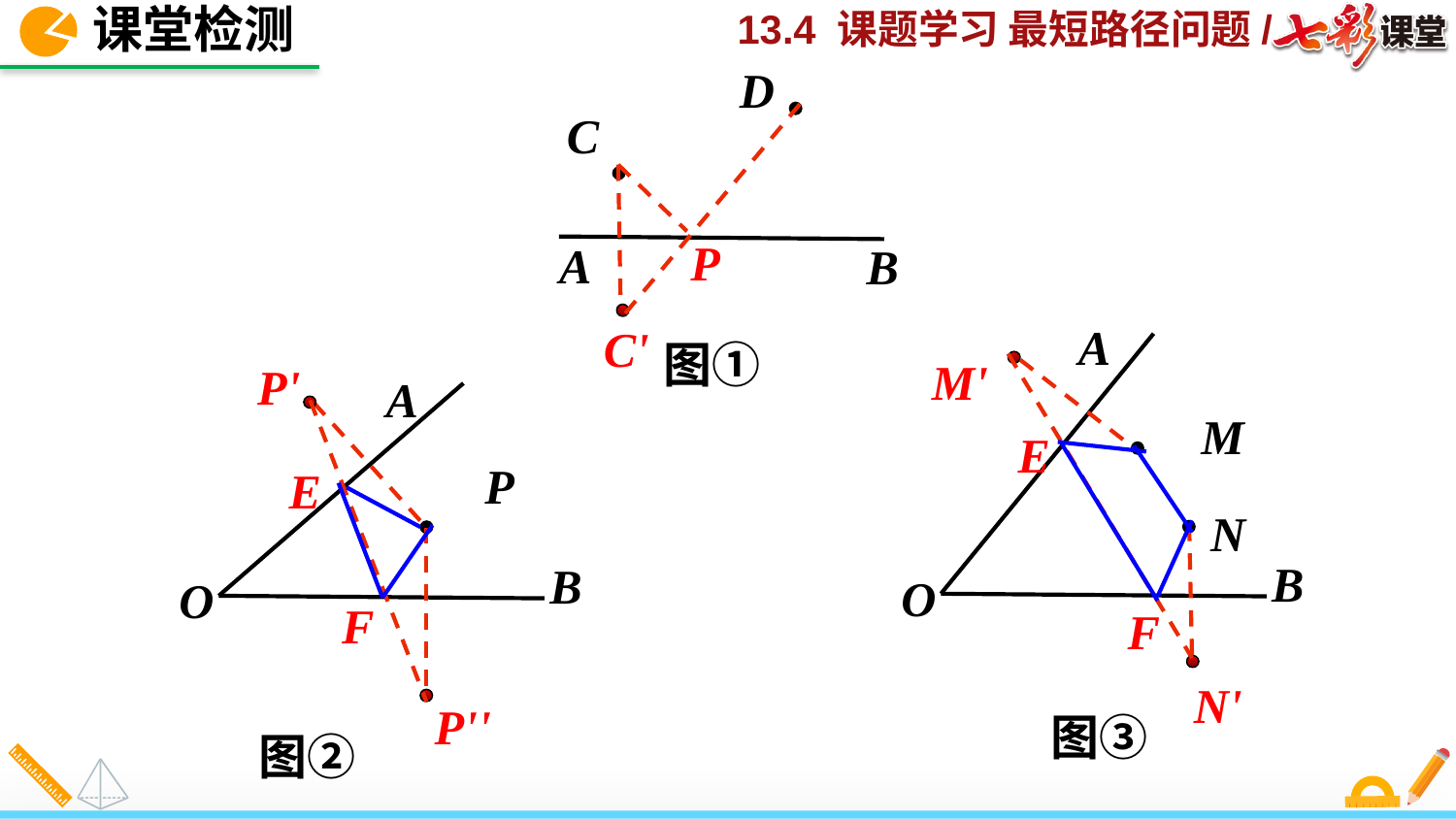

课堂检测

D
C

A
B
P

C'
图①
M'
A
M

N

B
O

E
F

N'
图③
P'
A
P

B
O

E
F

P''
图②